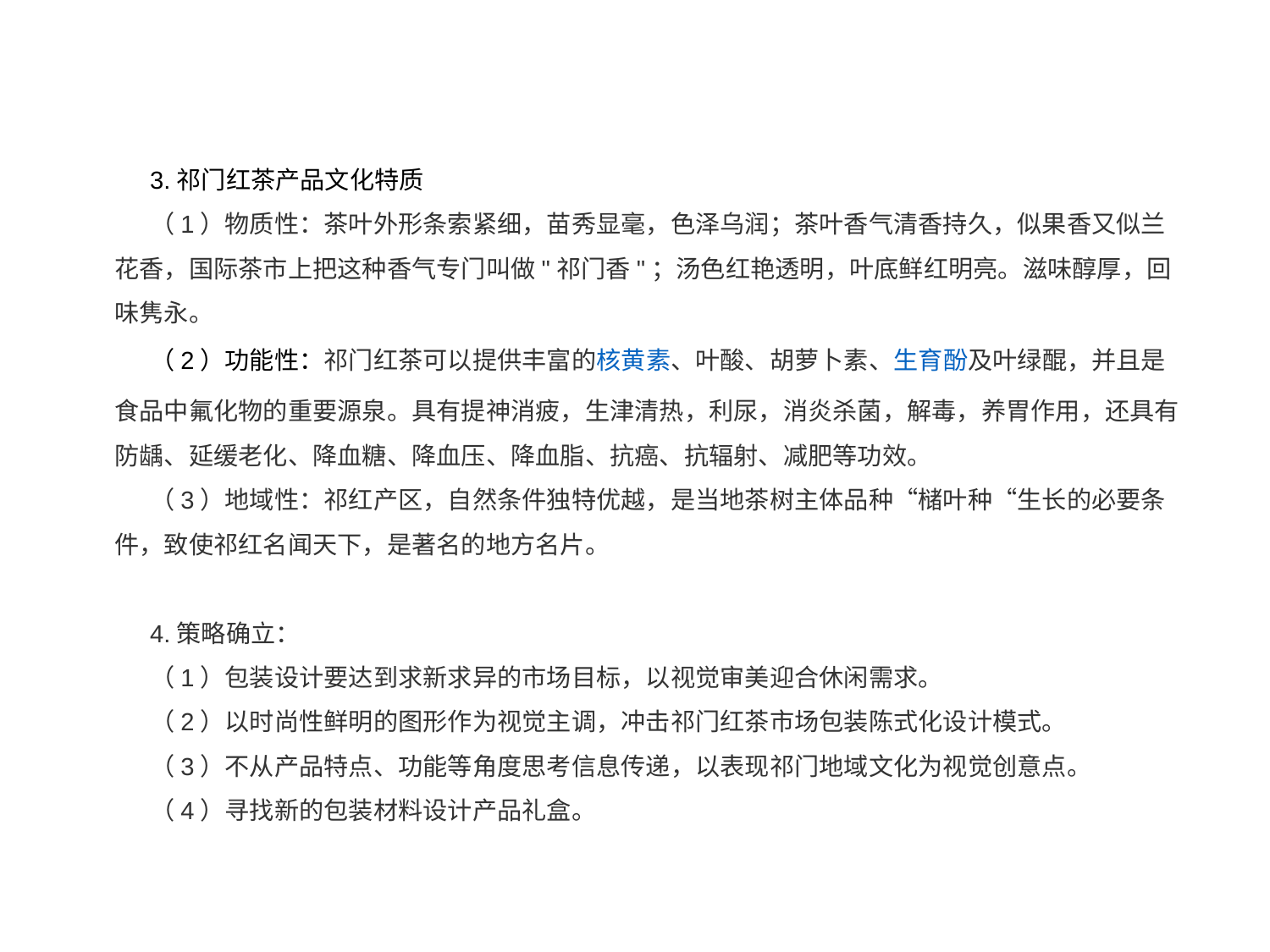

3.祁门红茶产品文化特质
（1）物质性：茶叶外形条索紧细，苗秀显毫，色泽乌润；茶叶香气清香持久，似果香又似兰花香，国际茶市上把这种香气专门叫做"祁门香"；汤色红艳透明，叶底鲜红明亮。滋味醇厚，回味隽永。
（2）功能性：祁门红茶可以提供丰富的核黄素、叶酸、胡萝卜素、生育酚及叶绿醌，并且是食品中氟化物的重要源泉。具有提神消疲，生津清热，利尿，消炎杀菌，解毒，养胃作用，还具有防龋、延缓老化、降血糖、降血压、降血脂、抗癌、抗辐射、减肥等功效。
（3）地域性：祁红产区，自然条件独特优越，是当地茶树主体品种“槠叶种“生长的必要条件，致使祁红名闻天下，是著名的地方名片。

4.策略确立：
（1）包装设计要达到求新求异的市场目标，以视觉审美迎合休闲需求。
（2）以时尚性鲜明的图形作为视觉主调，冲击祁门红茶市场包装陈式化设计模式。
（3）不从产品特点、功能等角度思考信息传递，以表现祁门地域文化为视觉创意点。
（4）寻找新的包装材料设计产品礼盒。